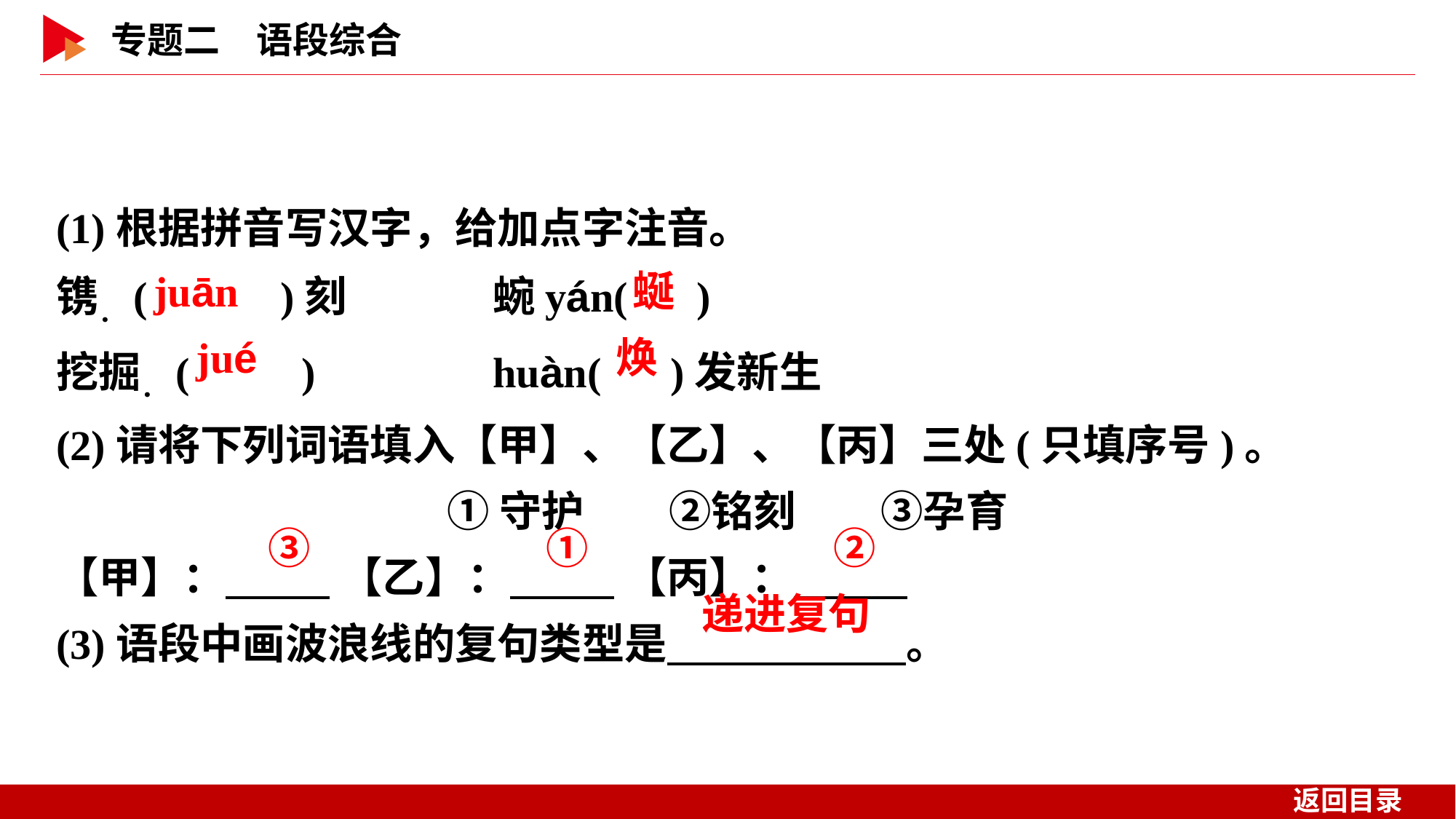

(1)根据拼音写汉字，给加点字注音。
镌．(            )刻		蜿yán(      )
挖掘．(          )		huàn(      )发新生
(2)请将下列词语填入【甲】、【乙】、【丙】三处(只填序号)。
①守护　　②铭刻　　③孕育
【甲】：　  　 【乙】：　  　 【丙】：
(3)语段中画波浪线的复句类型是　                　。
 juān
   蜒
 jué
   焕
③
①
②
递进复句